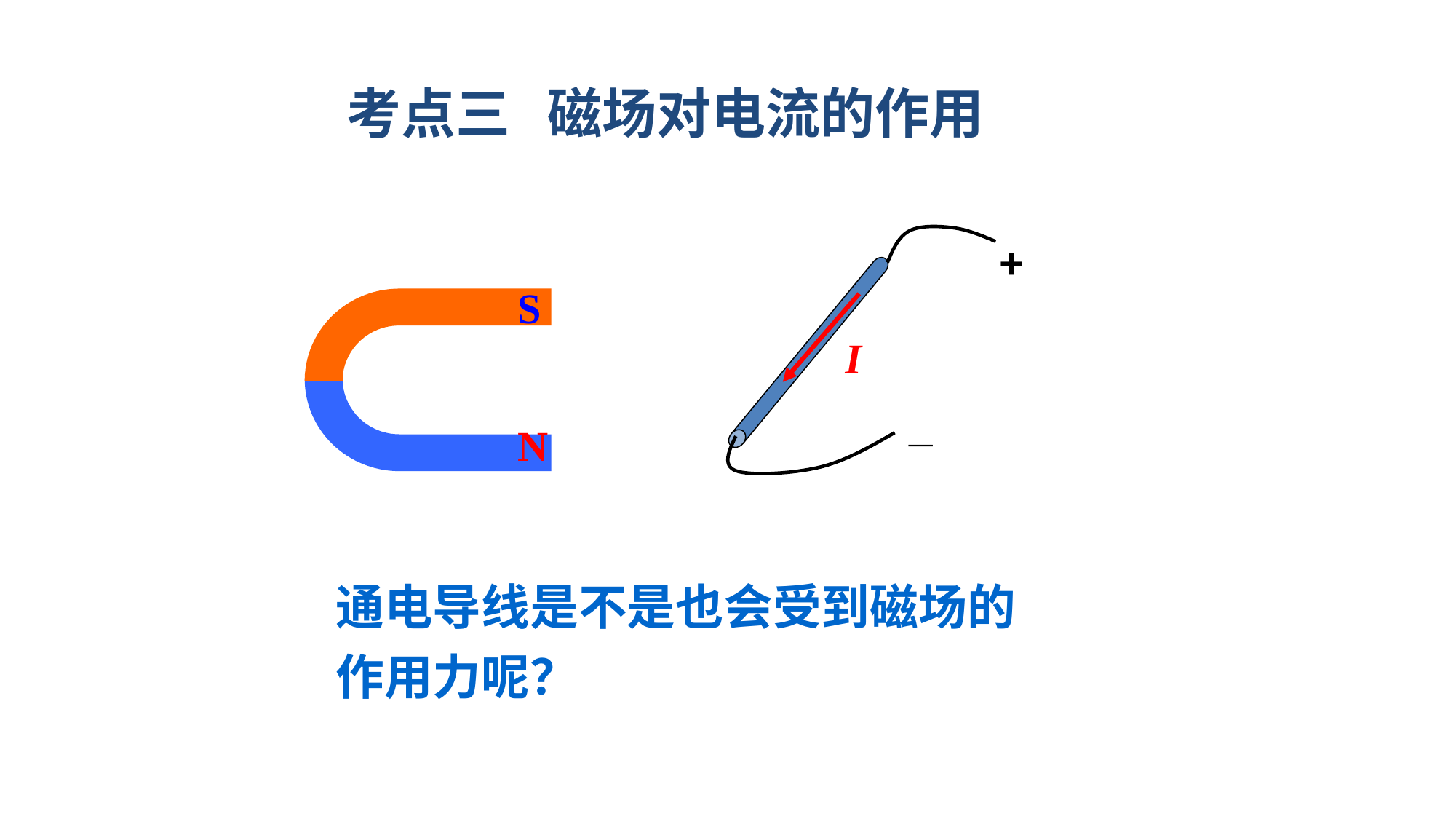

考点三   磁场对电流的作用
+

I
_

S

N

通电导线是不是也会受到磁场的作用力呢？